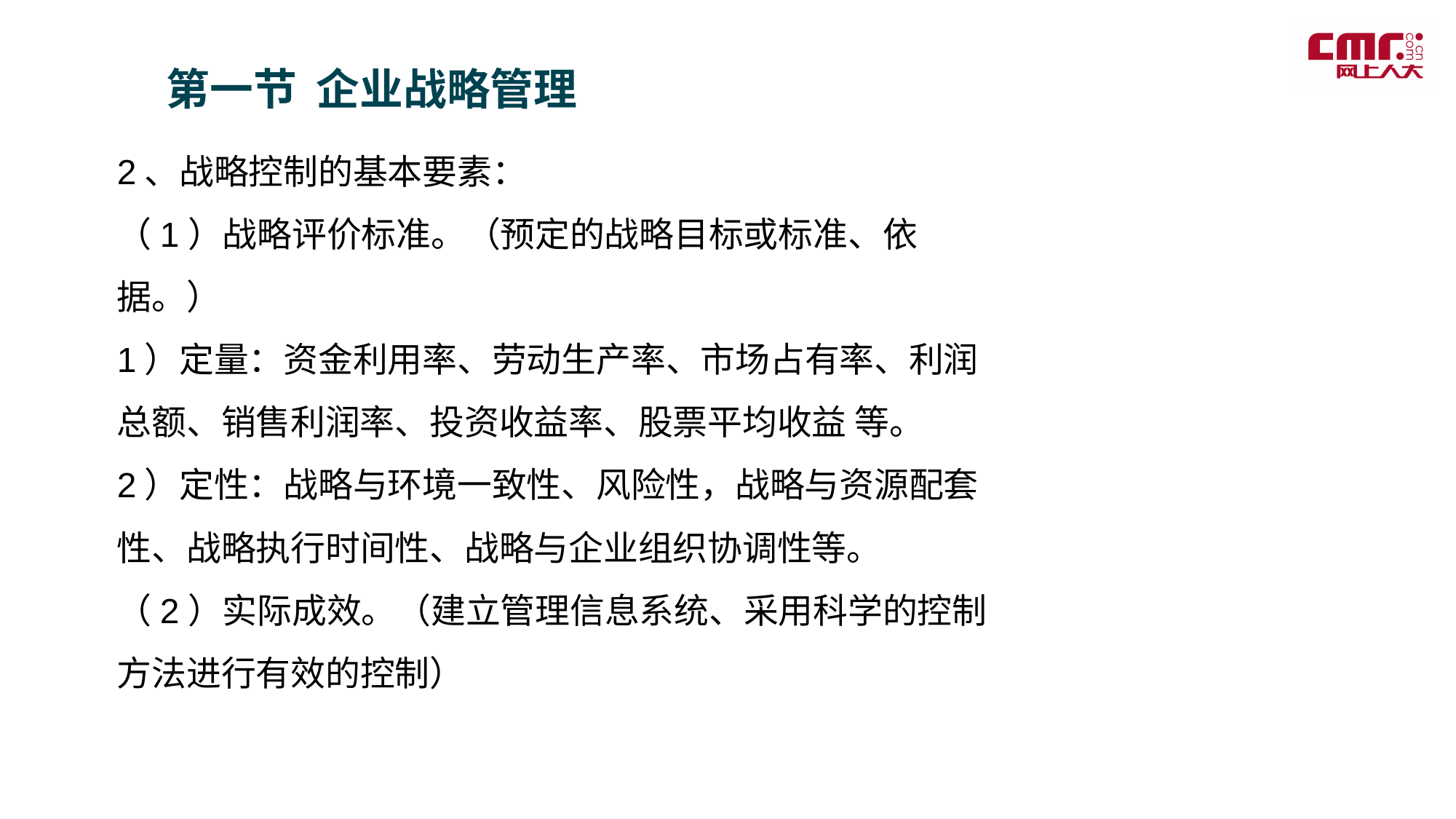

第一节  企业战略管理
2、战略控制的基本要素：
（1）战略评价标准。（预定的战略目标或标准、依据。）
1）定量：资金利用率、劳动生产率、市场占有率、利润总额、销售利润率、投资收益率、股票平均收益 等。
2）定性：战略与环境一致性、风险性，战略与资源配套性、战略执行时间性、战略与企业组织协调性等。
（2）实际成效。（建立管理信息系统、采用科学的控制方法进行有效的控制）